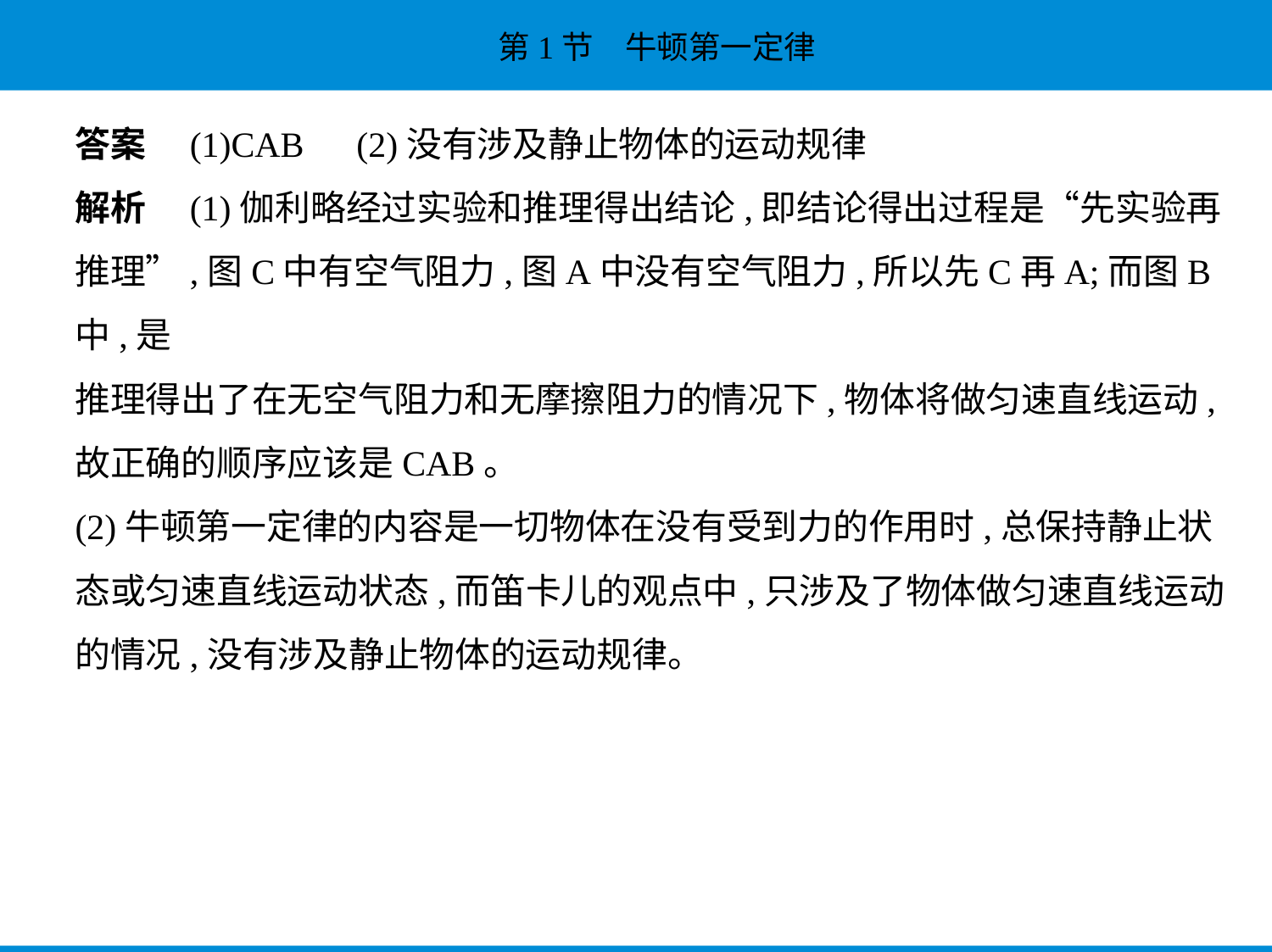

答案　(1)CAB　(2)没有涉及静止物体的运动规律
解析　(1)伽利略经过实验和推理得出结论,即结论得出过程是“先实验再
推理”,图C中有空气阻力,图A中没有空气阻力,所以先C再A;而图B中,是
推理得出了在无空气阻力和无摩擦阻力的情况下,物体将做匀速直线运动,
故正确的顺序应该是CAB。
(2)牛顿第一定律的内容是一切物体在没有受到力的作用时,总保持静止状
态或匀速直线运动状态,而笛卡儿的观点中,只涉及了物体做匀速直线运动
的情况,没有涉及静止物体的运动规律。